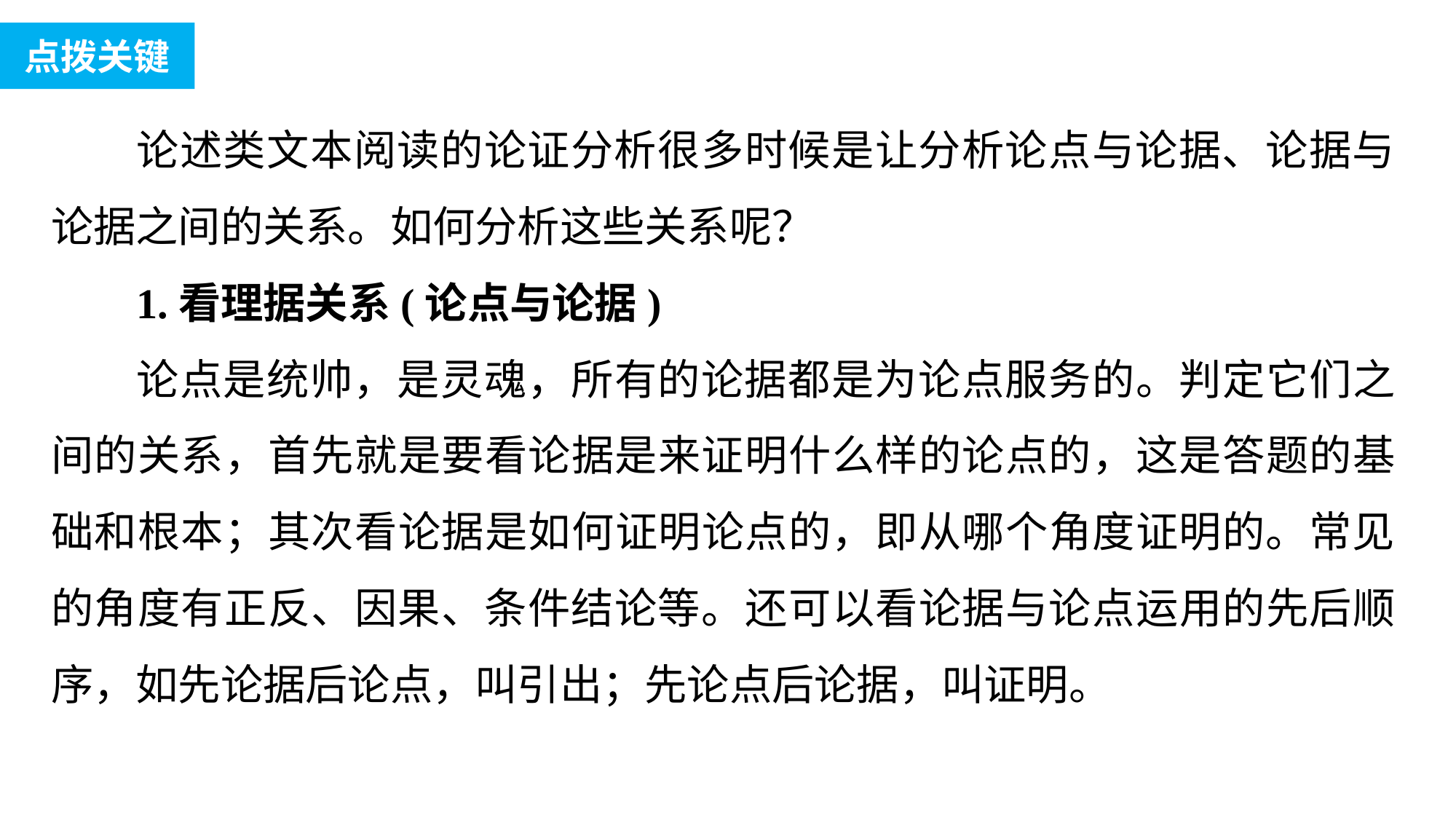

点拨关键
论述类文本阅读的论证分析很多时候是让分析论点与论据、论据与论据之间的关系。如何分析这些关系呢？
1.看理据关系(论点与论据)
论点是统帅，是灵魂，所有的论据都是为论点服务的。判定它们之间的关系，首先就是要看论据是来证明什么样的论点的，这是答题的基础和根本；其次看论据是如何证明论点的，即从哪个角度证明的。常见的角度有正反、因果、条件结论等。还可以看论据与论点运用的先后顺序，如先论据后论点，叫引出；先论点后论据，叫证明。